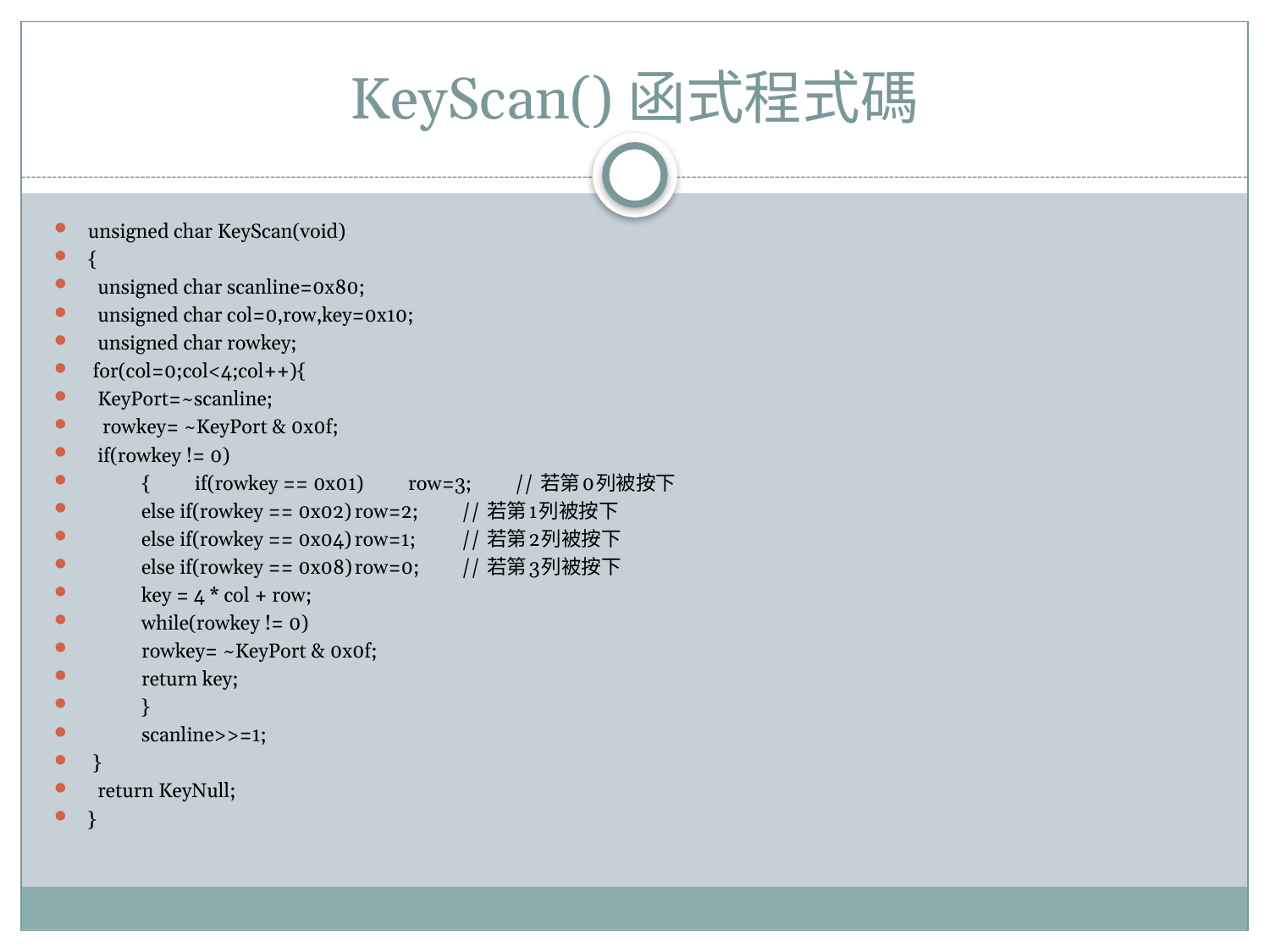

# KeyScan()函式程式碼
unsigned char KeyScan(void)
{
  unsigned char scanline=0x80;
  unsigned char col=0,row,key=0x10;
  unsigned char rowkey;
 for(col=0;col<4;col++){
  KeyPort=~scanline;
   rowkey= ~KeyPort & 0x0f;
  if(rowkey != 0)
		{	if(rowkey == 0x01)     	row=3;	// 若第0列被按下
			else if(rowkey == 0x02)	row=2;	// 若第1列被按下
			else if(rowkey == 0x04)	row=1;	// 若第2列被按下
			else if(rowkey == 0x08)	row=0;	// 若第3列被按下
			key = 4 * col + row;
			while(rowkey != 0)
			rowkey= ~KeyPort & 0x0f;
			return key;
		}
		scanline>>=1;
 }
  return KeyNull;
}